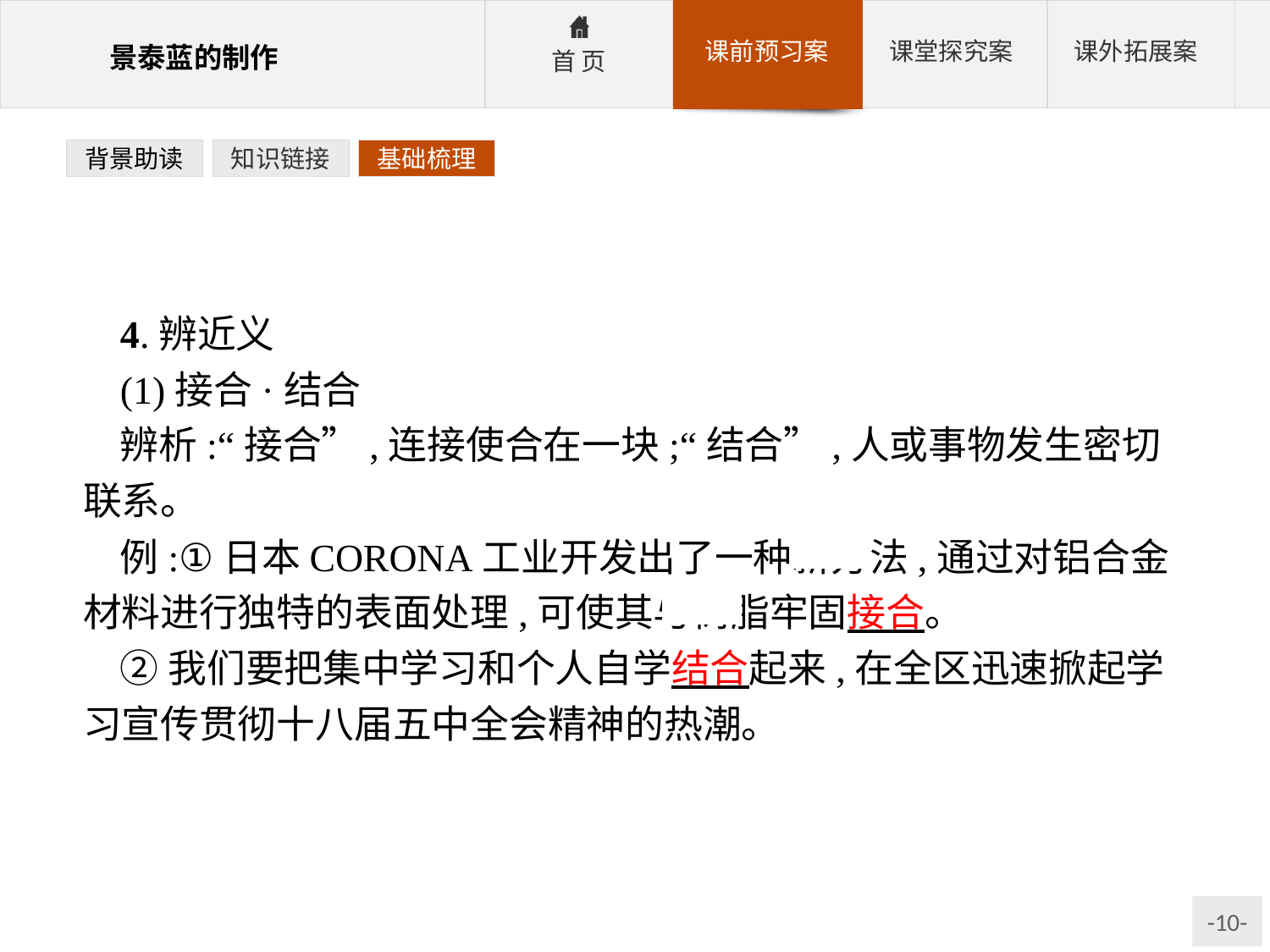

背景助读
知识链接
基础梳理
4.辨近义
(1)接合·结合
辨析:“接合”,连接使合在一块;“结合”,人或事物发生密切联系。
例:①日本CORONA工业开发出了一种新方法,通过对铝合金材料进行独特的表面处理,可使其与树脂牢固接合。
②我们要把集中学习和个人自学结合起来,在全区迅速掀起学习宣传贯彻十八届五中全会精神的热潮。